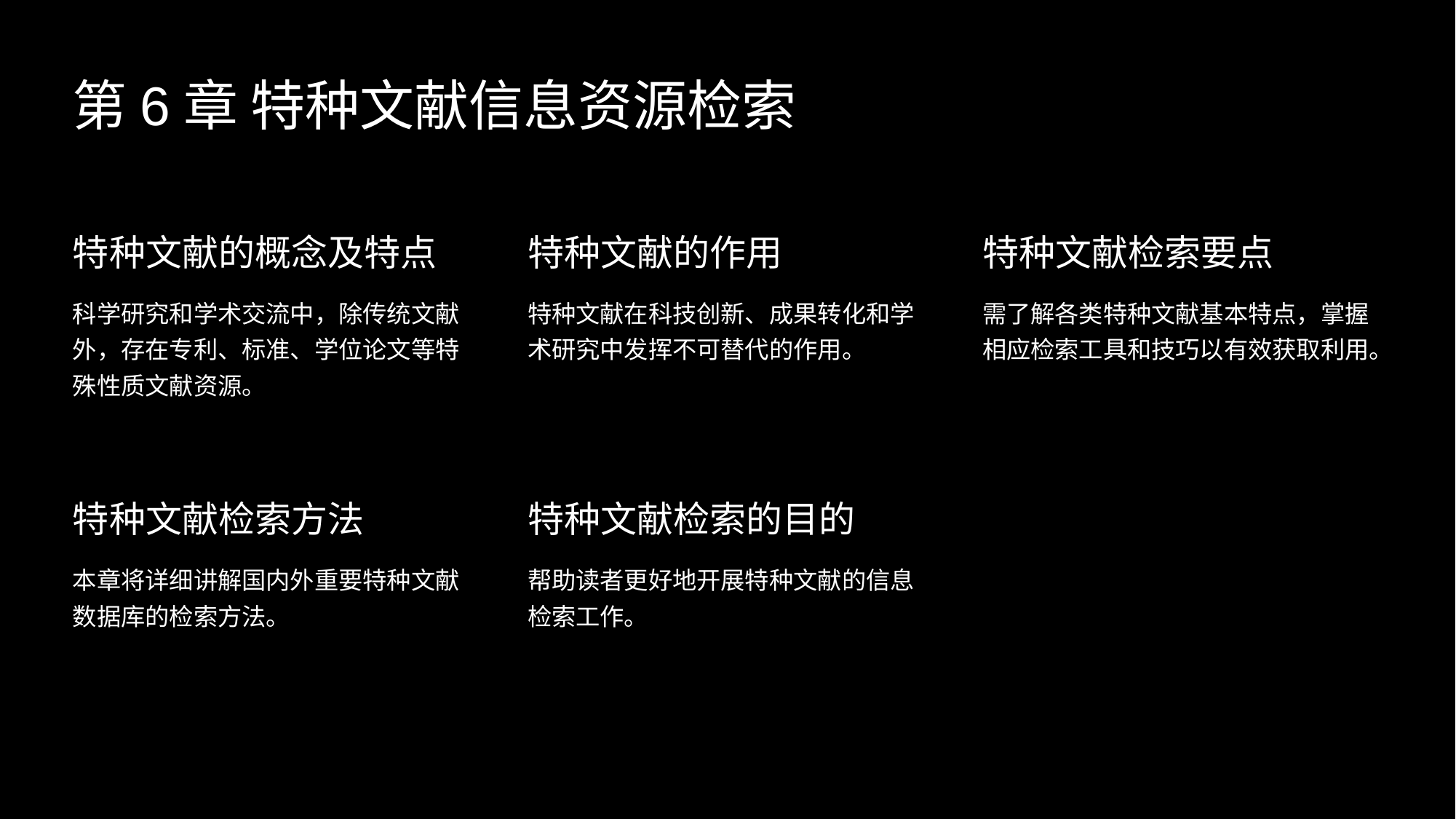

第6章 特种文献信息资源检索
特种文献的概念及特点
特种文献的作用
特种文献检索要点
科学研究和学术交流中，除传统文献外，存在专利、标准、学位论文等特殊性质文献资源。
特种文献在科技创新、成果转化和学术研究中发挥不可替代的作用。
需了解各类特种文献基本特点，掌握相应检索工具和技巧以有效获取利用。
特种文献检索方法
特种文献检索的目的
本章将详细讲解国内外重要特种文献数据库的检索方法。
帮助读者更好地开展特种文献的信息检索工作。